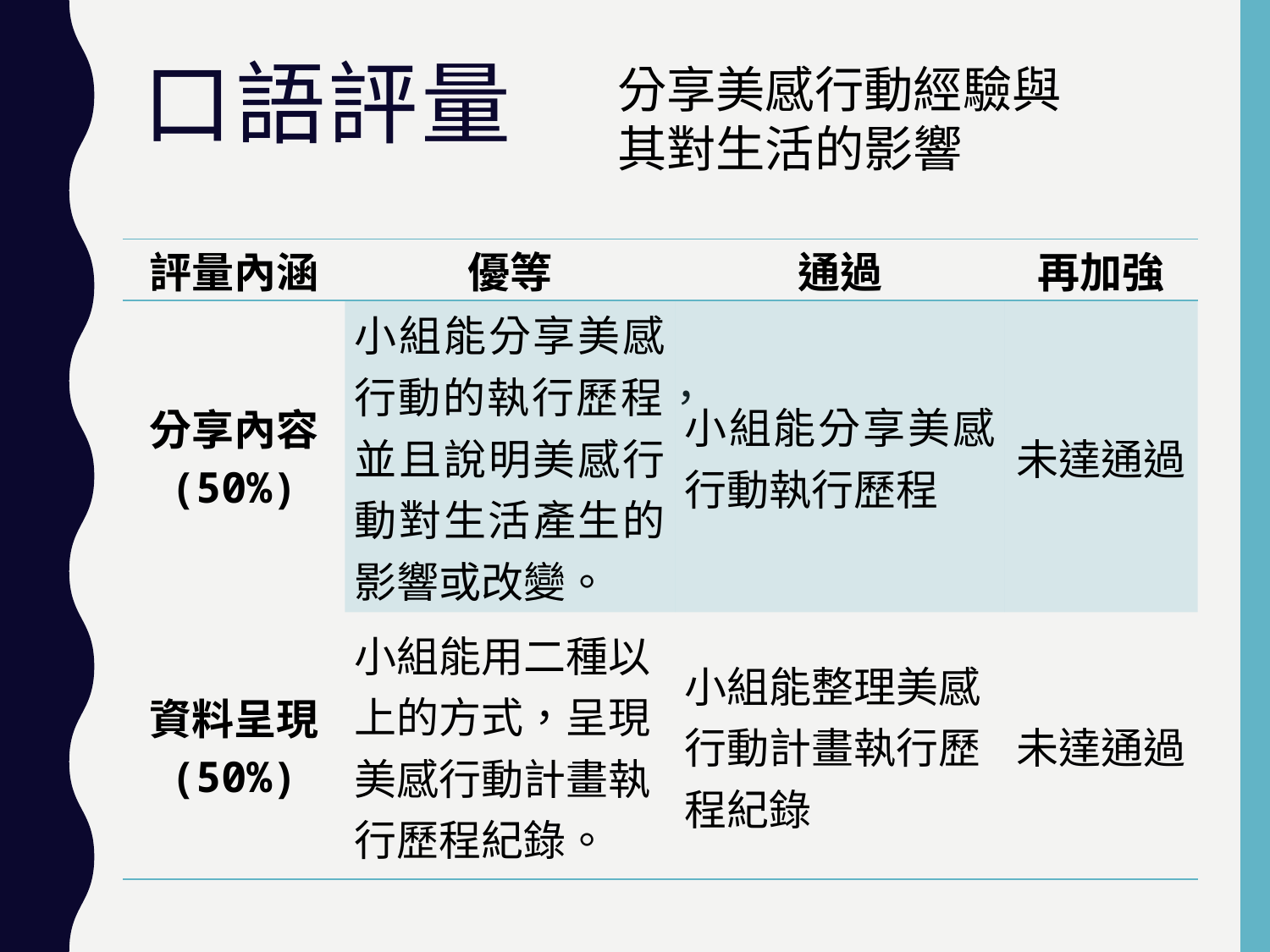

分享美感行動經驗與其對生活的影響
# 口語評量
| 評量內涵 | 優等 | 通過 | 再加強 |
| --- | --- | --- | --- |
| 分享內容 (50%) | 小組能分享美感行動的執行歷程，並且說明美感行動對生活產生的影響或改變。 | 小組能分享美感行動執行歷程 | 未達通過 |
| 資料呈現 (50%) | 小組能用二種以上的方式，呈現美感行動計畫執行歷程紀錄。 | 小組能整理美感行動計畫執行歷程紀錄 | 未達通過 |